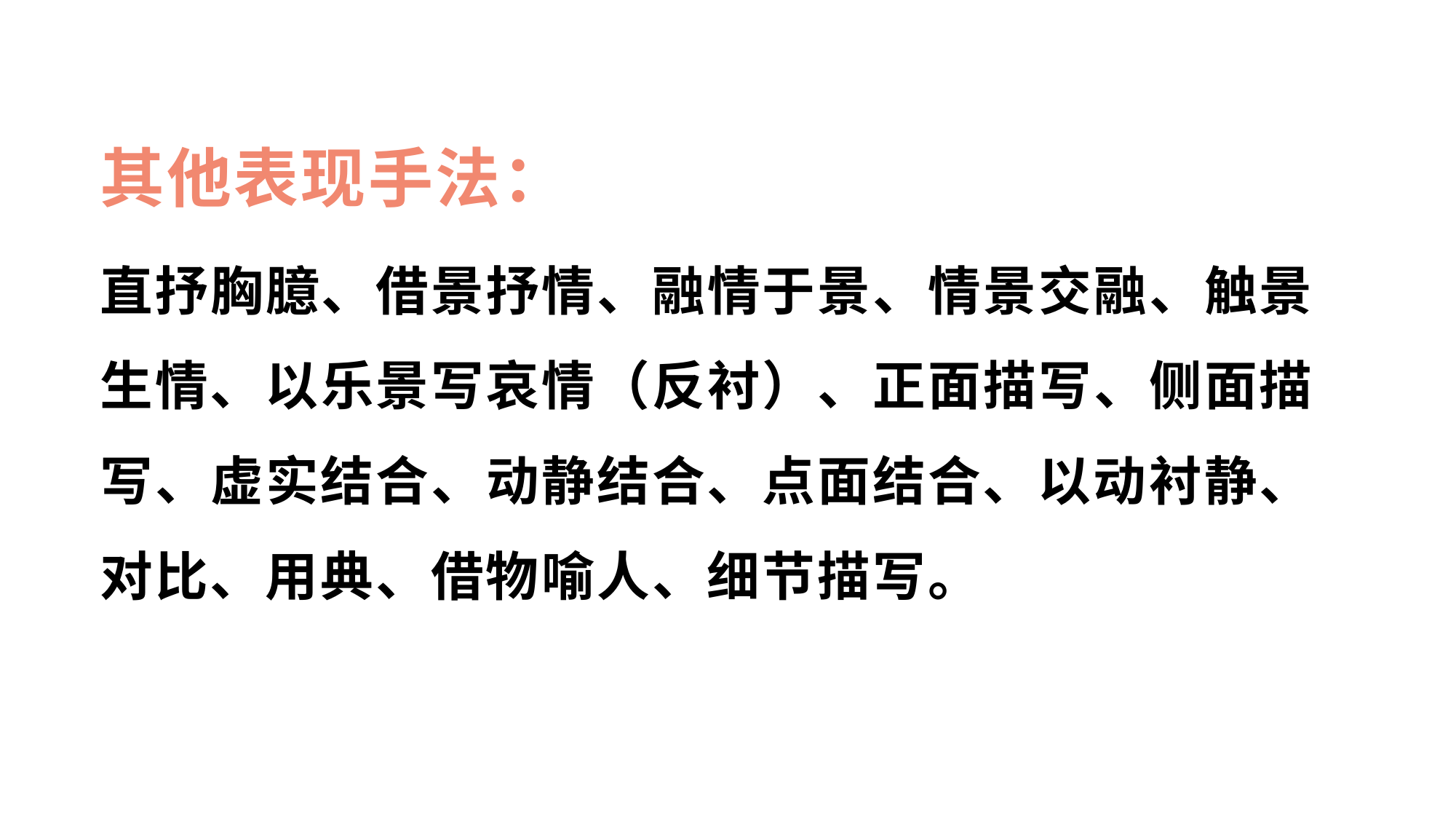

其他表现手法：
直抒胸臆、借景抒情、融情于景、情景交融、触景生情、以乐景写哀情（反衬）、正面描写、侧面描写、虚实结合、动静结合、点面结合、以动衬静、对比、用典、借物喻人、细节描写。